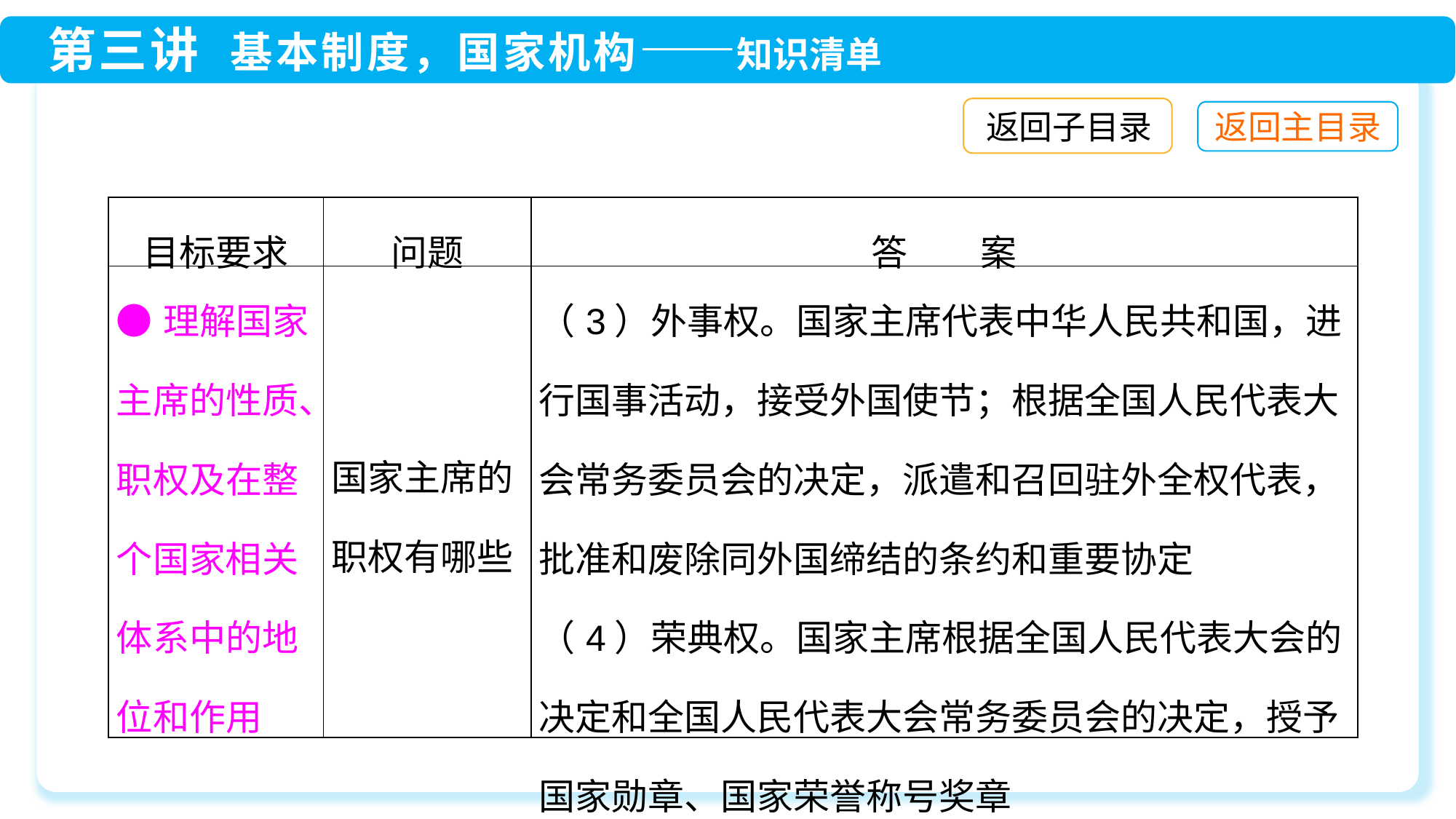

返回子目录
| 目标要求 | 问题 | 答　　案 |
| --- | --- | --- |
| ●理解国家主席的性质、职权及在整个国家相关体系中的地位和作用 | 国家主席的职权有哪些 | （3）外事权。国家主席代表中华人民共和国，进行国事活动，接受外国使节；根据全国人民代表大会常务委员会的决定，派遣和召回驻外全权代表，批准和废除同外国缔结的条约和重要协定 （4）荣典权。国家主席根据全国人民代表大会的决定和全国人民代表大会常务委员会的决定，授予国家勋章、国家荣誉称号奖章 |